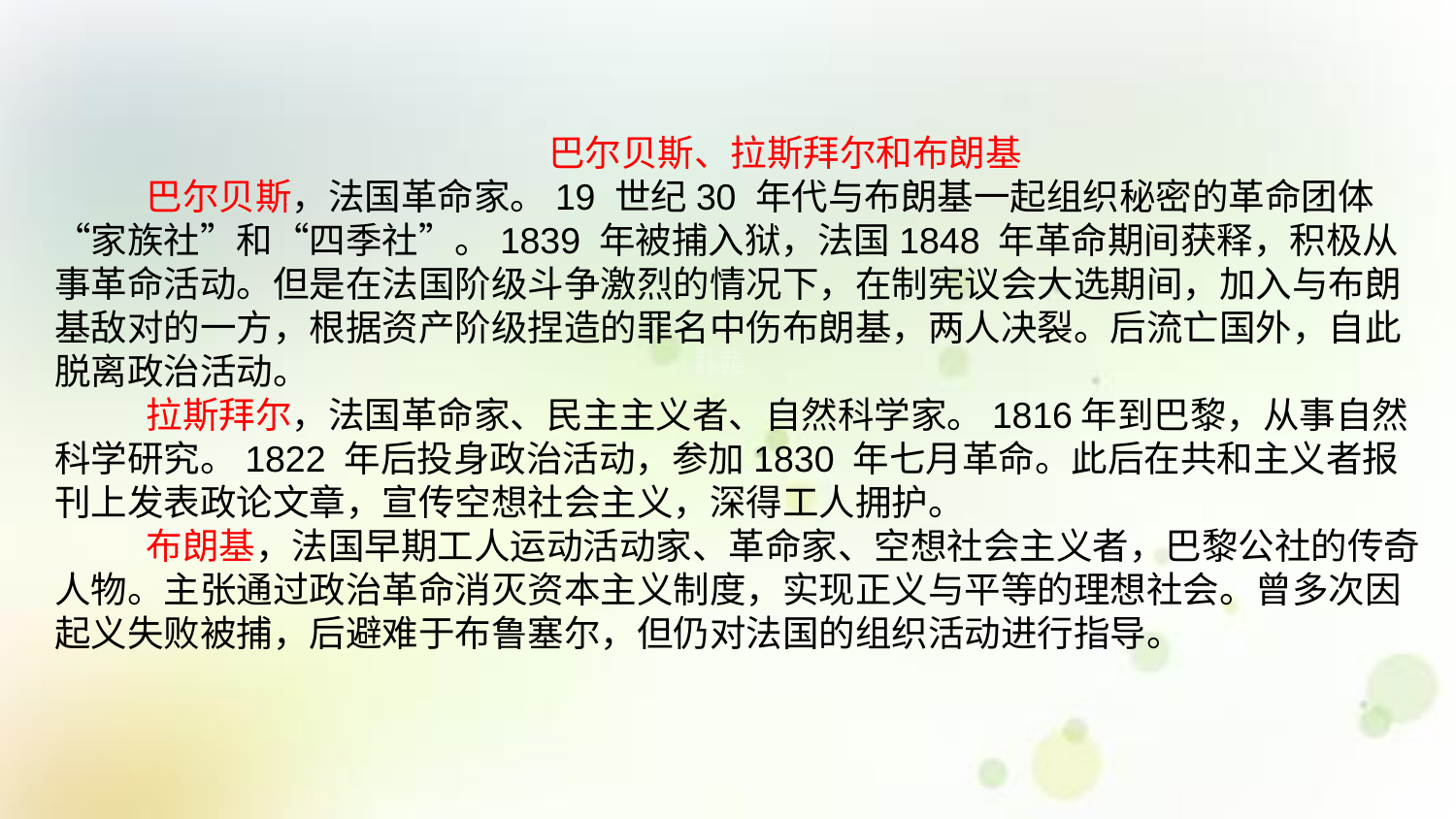

巴尔贝斯、拉斯拜尔和布朗基
巴尔贝斯，法国革命家。19 世纪30 年代与布朗基一起组织秘密的革命团体“家族社”和“四季社”。1839 年被捕入狱，法国1848 年革命期间获释，积极从事革命活动。但是在法国阶级斗争激烈的情况下，在制宪议会大选期间，加入与布朗基敌对的一方，根据资产阶级捏造的罪名中伤布朗基，两人决裂。后流亡国外，自此脱离政治活动。
拉斯拜尔，法国革命家、民主主义者、自然科学家。1816年到巴黎，从事自然科学研究。1822 年后投身政治活动，参加1830 年七月革命。此后在共和主义者报刊上发表政论文章，宣传空想社会主义，深得工人拥护。
布朗基，法国早期工人运动活动家、革命家、空想社会主义者，巴黎公社的传奇人物。主张通过政治革命消灭资本主义制度，实现正义与平等的理想社会。曾多次因起义失败被捕，后避难于布鲁塞尔，但仍对法国的组织活动进行指导。